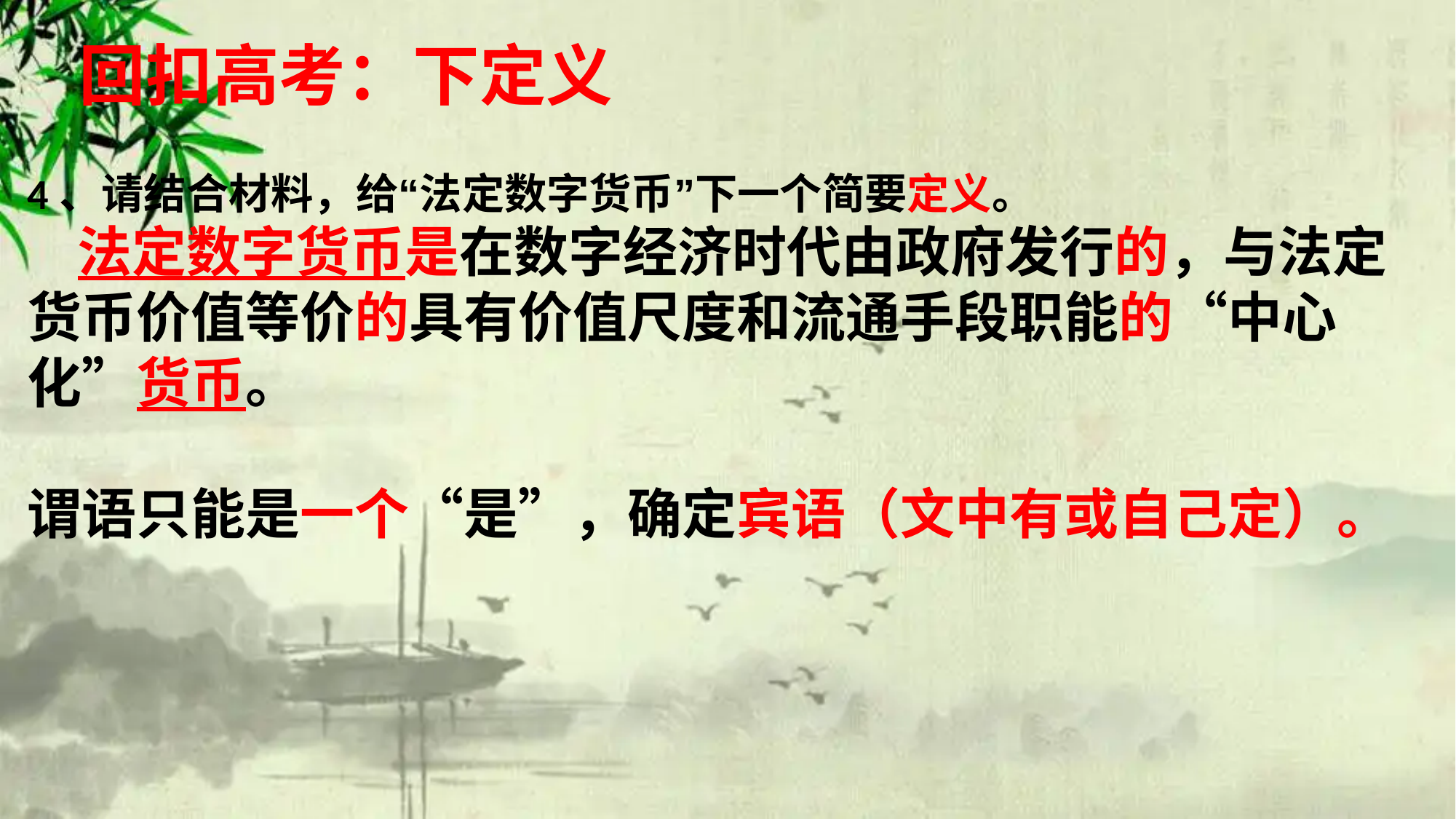

回扣高考：下定义
4、请结合材料，给“法定数字货币”下一个简要定义。
   法定数字货币是在数字经济时代由政府发行的，与法定货币价值等价的具有价值尺度和流通手段职能的“中心化”货币。

谓语只能是一个“是”，确定宾语（文中有或自己定）。